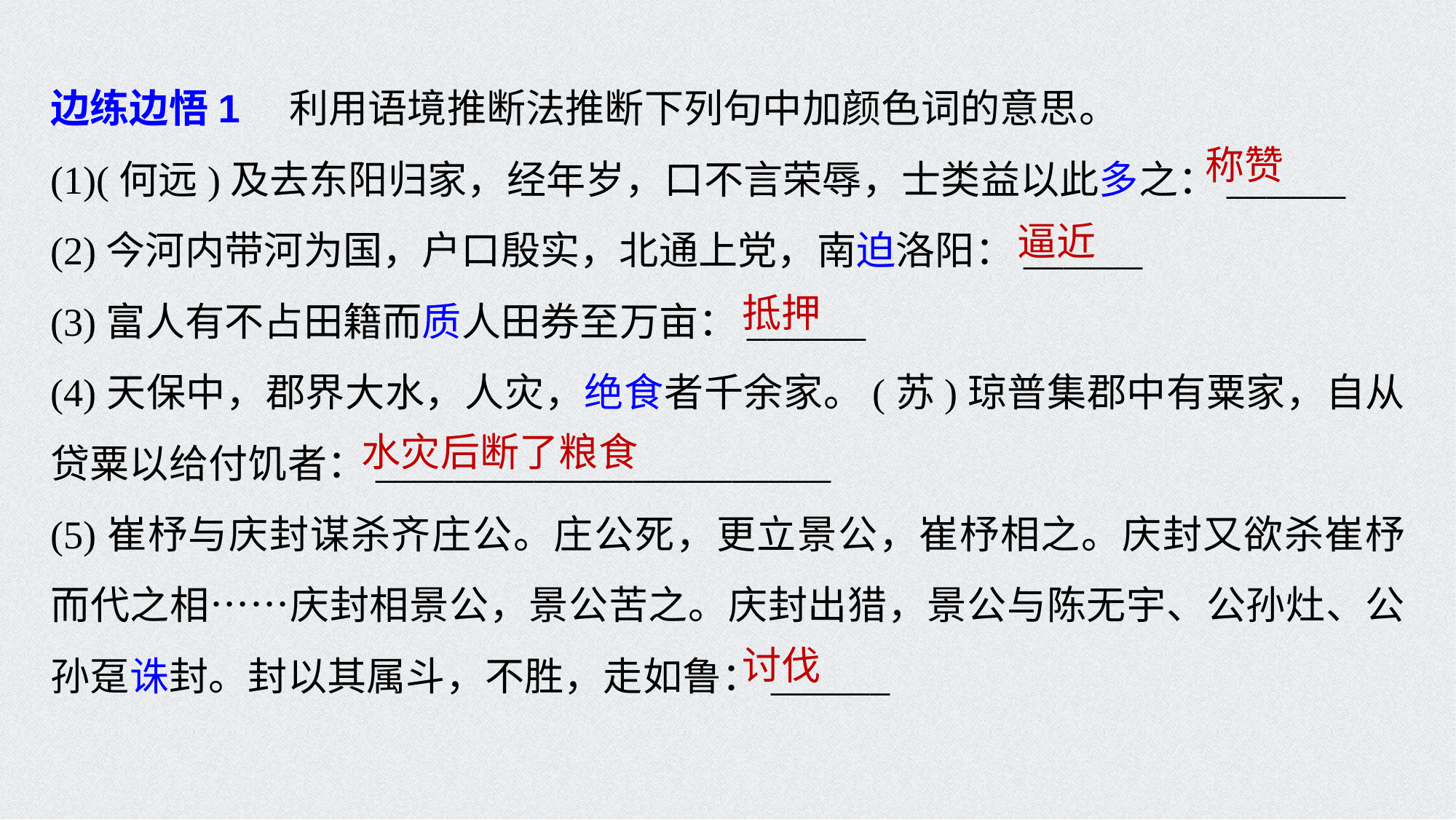

边练边悟1　利用语境推断法推断下列句中加颜色词的意思。
(1)(何远)及去东阳归家，经年岁，口不言荣辱，士类益以此多之：______
(2)今河内带河为国，户口殷实，北通上党，南迫洛阳：______
(3)富人有不占田籍而质人田券至万亩：______
(4)天保中，郡界大水，人灾，绝食者千余家。(苏)琼普集郡中有粟家，自从贷粟以给付饥者：_______________________
(5)崔杼与庆封谋杀齐庄公。庄公死，更立景公，崔杼相之。庆封又欲杀崔杼而代之相……庆封相景公，景公苦之。庆封出猎，景公与陈无宇、公孙灶、公孙趸诛封。封以其属斗，不胜，走如鲁：______
称赞
逼近
抵押
水灾后断了粮食
讨伐